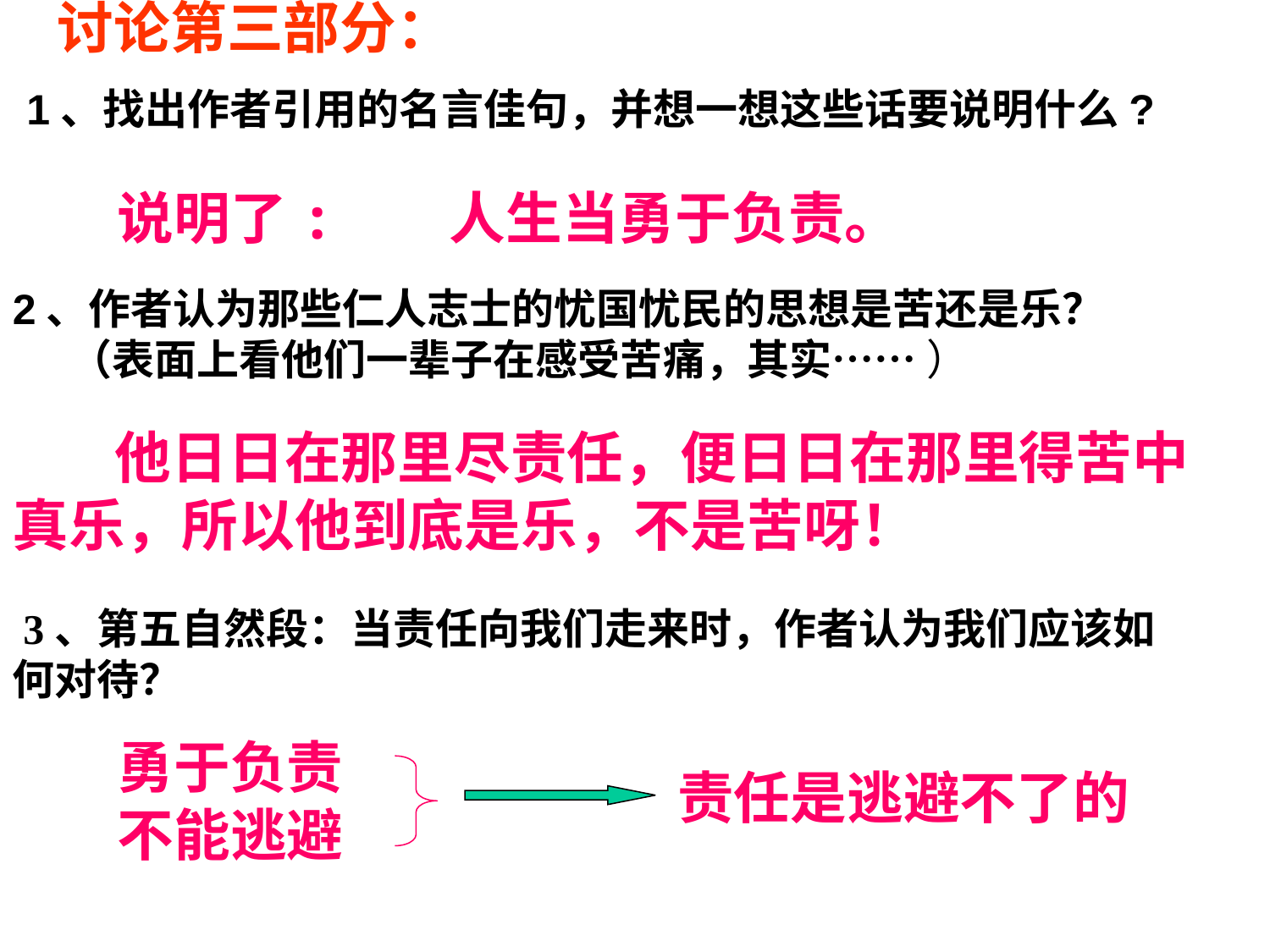

讨论第三部分：
　1、找出作者引用的名言佳句，并想一想这些话要说明什么?
说明了:   人生当勇于负责。
2、作者认为那些仁人志士的忧国忧民的思想是苦还是乐？
     （表面上看他们一辈子在感受苦痛，其实…… ）
　 　　他日日在那里尽责任，便日日在那里得苦中真乐，所以他到底是乐，不是苦呀！
 3、第五自然段：当责任向我们走来时，作者认为我们应该如何对待？
勇于负责不能逃避

责任是逃避不了的